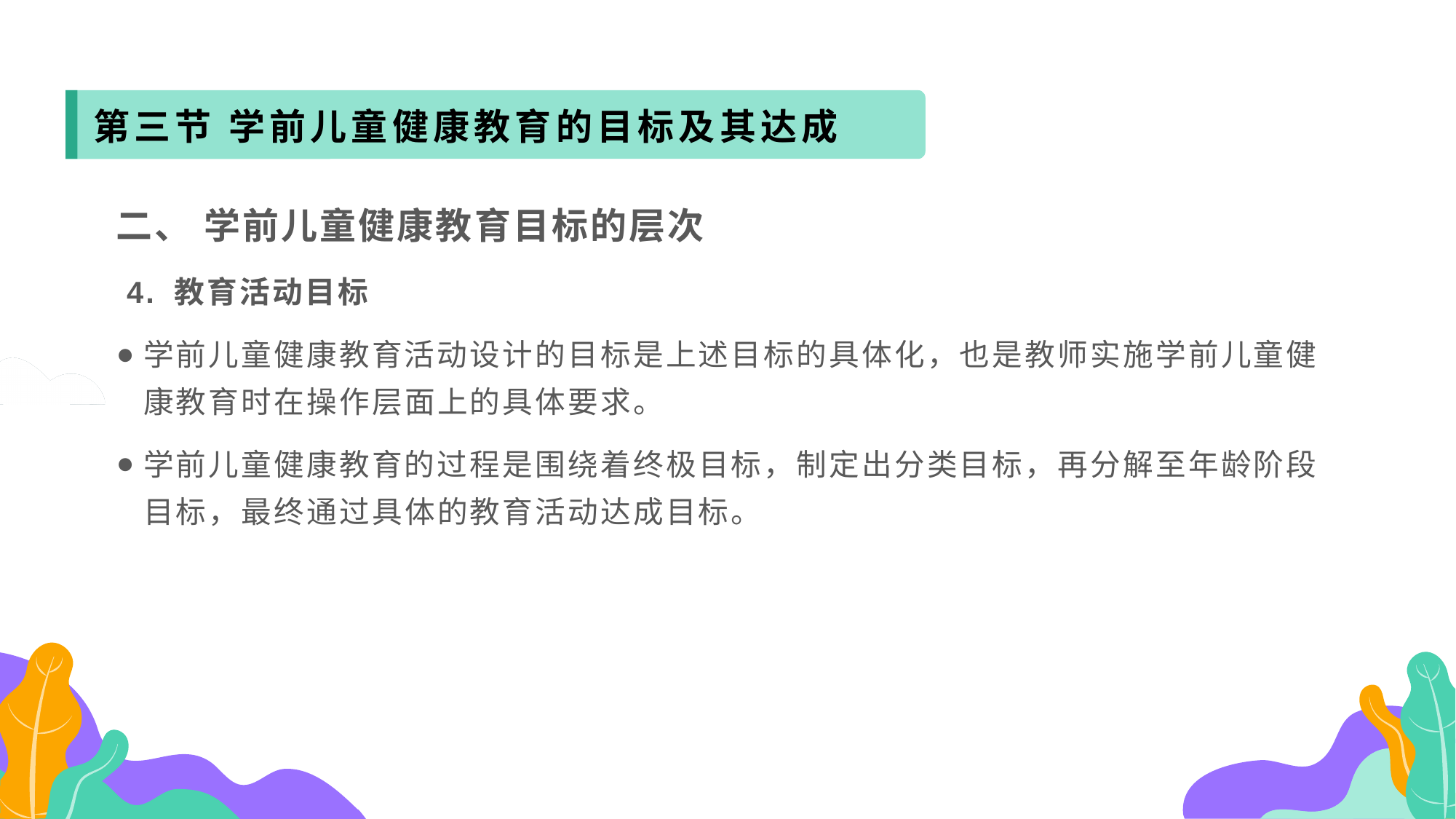

第三节 学前儿童健康教育的目标及其达成
二、 学前儿童健康教育目标的层次
 4. 教育活动目标
学前儿童健康教育活动设计的目标是上述目标的具体化，也是教师实施学前儿童健康教育时在操作层面上的具体要求。
学前儿童健康教育的过程是围绕着终极目标，制定出分类目标，再分解至年龄阶段目标，最终通过具体的教育活动达成目标。